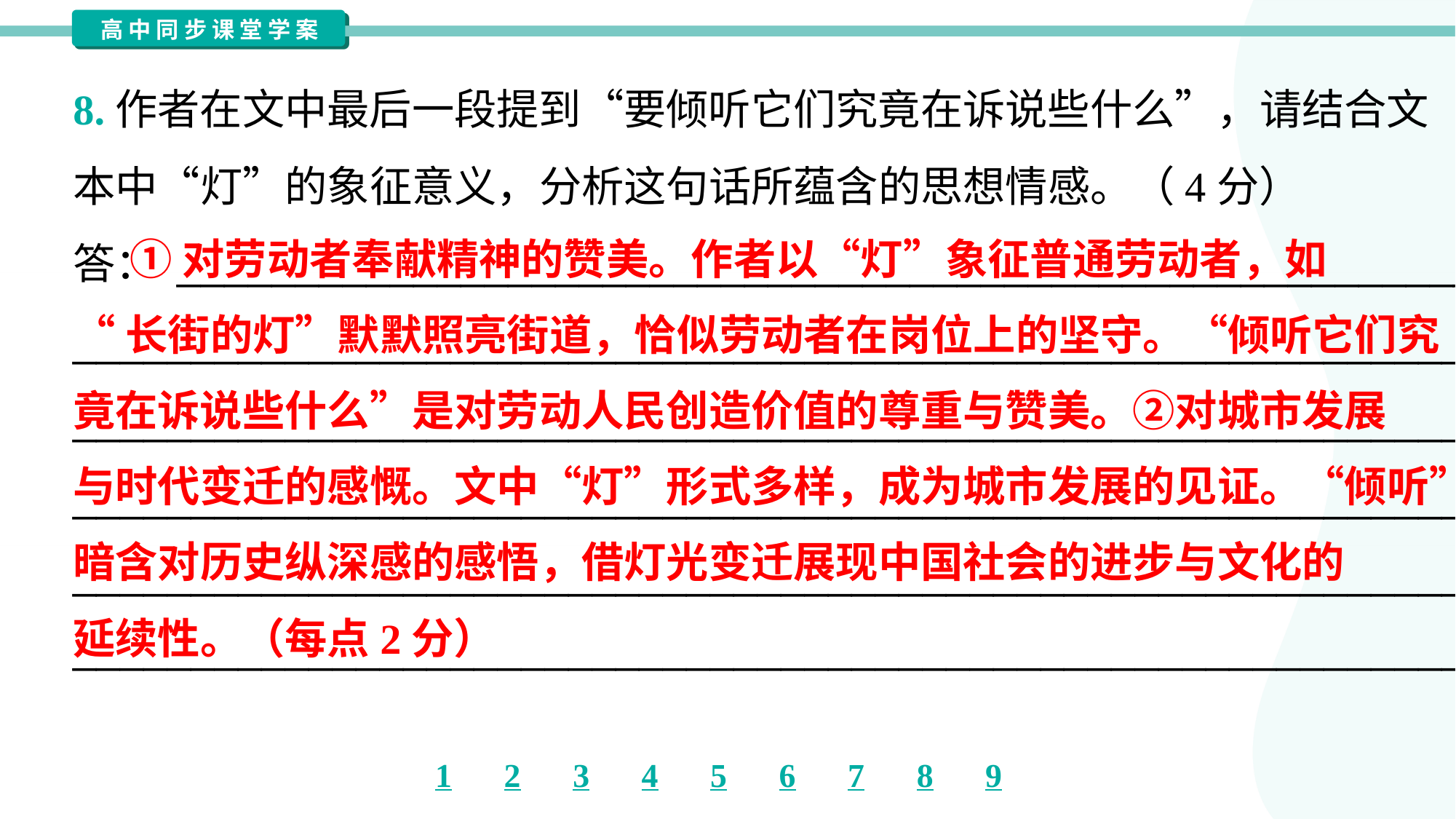

8.作者在文中最后一段提到“要倾听它们究竟在诉说些什么”，请结合文
本中“灯”的象征意义，分析这句话所蕴含的思想情感。（4分）
答： ________________________________________________________
_____________________________________________________________
_____________________________________________________________
_____________________________________________________________
_____________________________________________________________
_____________________________________________________________
      ①对劳动者奉献精神的赞美。作者以“灯”象征普通劳动者，如
“长街的灯”默默照亮街道，恰似劳动者在岗位上的坚守。“倾听它们究
竟在诉说些什么”是对劳动人民创造价值的尊重与赞美。②对城市发展
与时代变迁的感慨。文中“灯”形式多样，成为城市发展的见证。“倾听”
暗含对历史纵深感的感悟，借灯光变迁展现中国社会的进步与文化的
延续性。（每点2分）